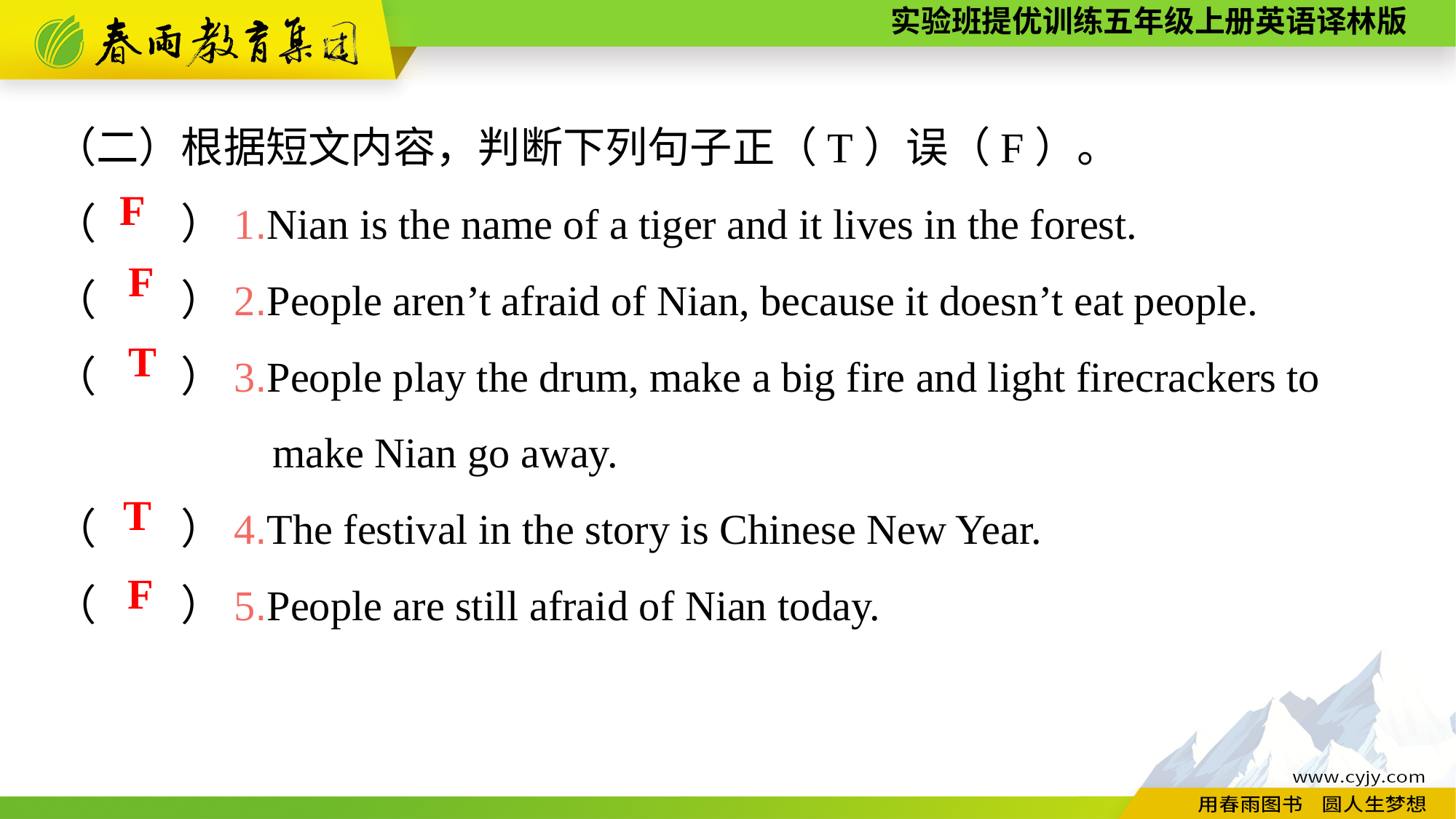

（二）根据短文内容，判断下列句子正（T）误（F）。
（　　）1.Nian is the name of a tiger and it lives in the forest.
（　　）2.People aren’t afraid of Nian, because it doesn’t eat people.
（　　）3.People play the drum, make a big fire and light firecrackers to
		make Nian go away.
（　　）4.The festival in the story is Chinese New Year.
（　　）5.People are still afraid of Nian today.
F
F
T
T
F